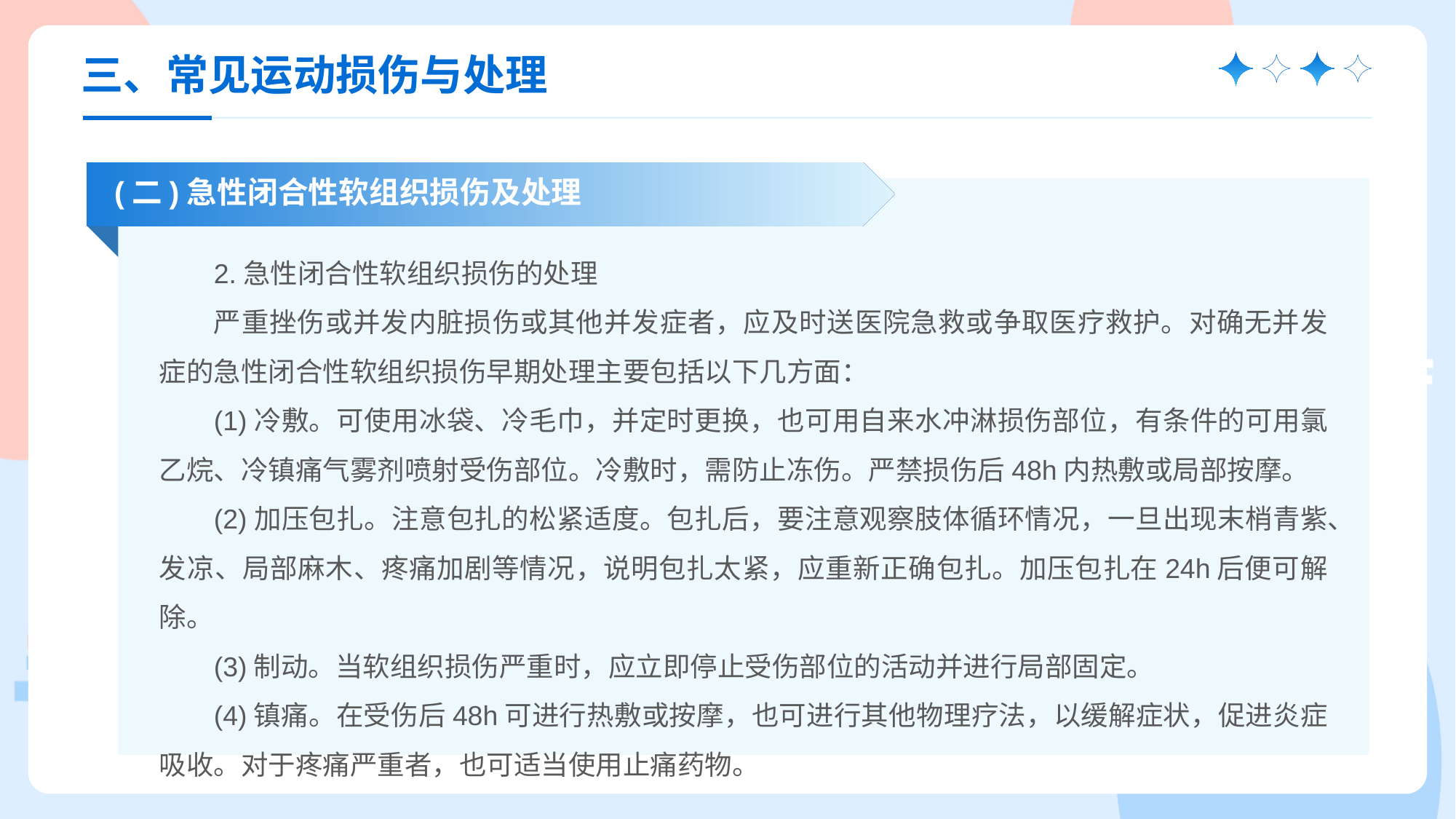

三、常见运动损伤与处理
(二)急性闭合性软组织损伤及处理

2.急性闭合性软组织损伤的处理
严重挫伤或并发内脏损伤或其他并发症者，应及时送医院急救或争取医疗救护。对确无并发症的急性闭合性软组织损伤早期处理主要包括以下几方面：
(1)冷敷。可使用冰袋、冷毛巾，并定时更换，也可用自来水冲淋损伤部位，有条件的可用氯乙烷、冷镇痛气雾剂喷射受伤部位。冷敷时，需防止冻伤。严禁损伤后48h内热敷或局部按摩。
(2)加压包扎。注意包扎的松紧适度。包扎后，要注意观察肢体循环情况，一旦出现末梢青紫、发凉、局部麻木、疼痛加剧等情况，说明包扎太紧，应重新正确包扎。加压包扎在24h后便可解除。
(3)制动。当软组织损伤严重时，应立即停止受伤部位的活动并进行局部固定。
(4)镇痛。在受伤后48h可进行热敷或按摩，也可进行其他物理疗法，以缓解症状，促进炎症吸收。对于疼痛严重者，也可适当使用止痛药物。